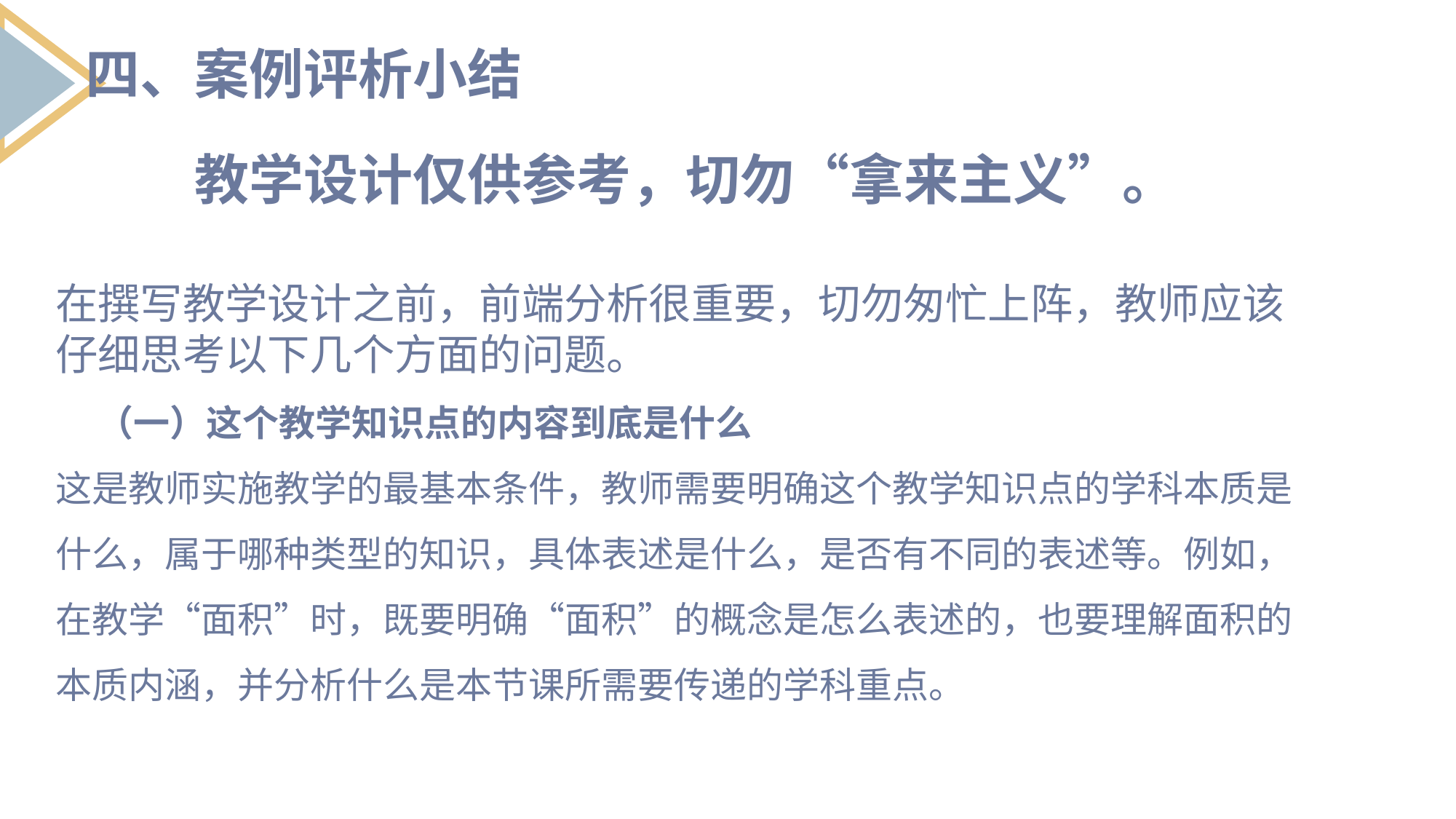

四、案例评析小结

教学设计仅供参考，切勿“拿来主义”。

在撰写教学设计之前，前端分析很重要，切勿匆忙上阵，教师应该仔细思考以下几个方面的问题。
    （一）这个教学知识点的内容到底是什么
这是教师实施教学的最基本条件，教师需要明确这个教学知识点的学科本质是什么，属于哪种类型的知识，具体表述是什么，是否有不同的表述等。例如，在教学“面积”时，既要明确“面积”的概念是怎么表述的，也要理解面积的本质内涵，并分析什么是本节课所需要传递的学科重点。
列出要点